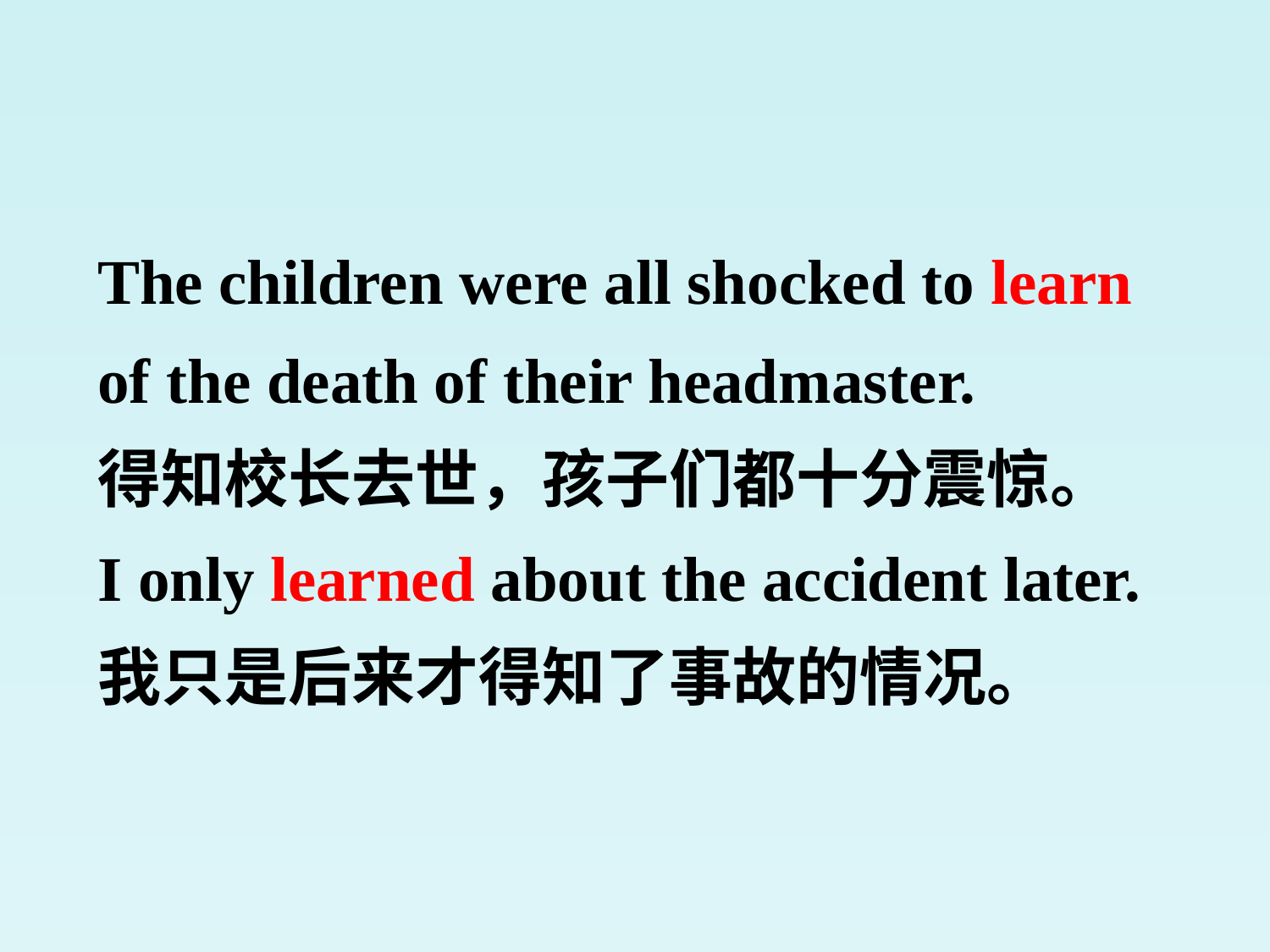

The children were all shocked to learn of the death of their headmaster.
得知校长去世，孩子们都十分震惊。
I only learned about the accident later. 我只是后来才得知了事故的情况。